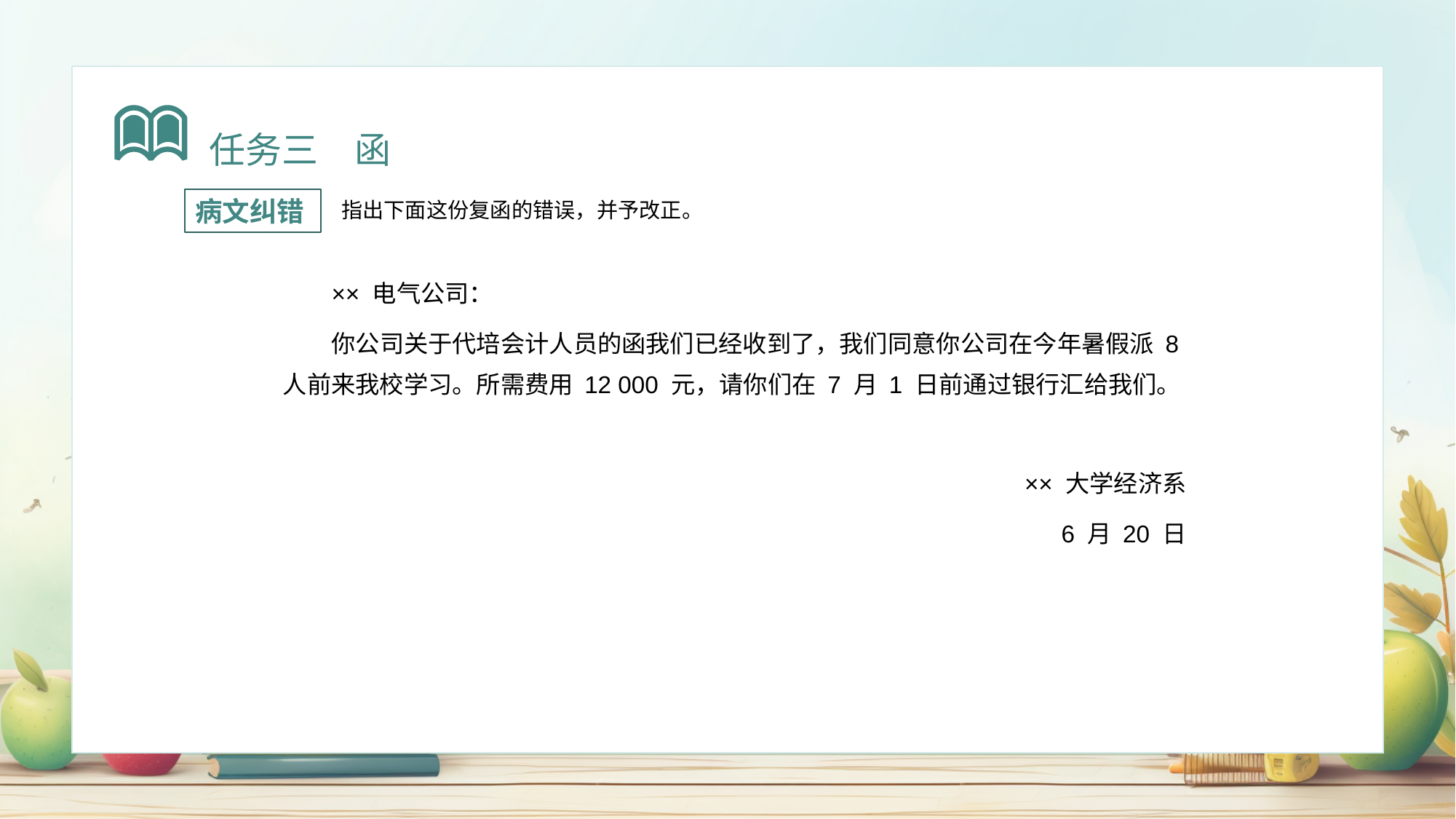

任务三　函

病文纠错
 指出下面这份复函的错误，并予改正。
×× 电气公司：
你公司关于代培会计人员的函我们已经收到了，我们同意你公司在今年暑假派 8 人前来我校学习。所需费用 12 000 元，请你们在 7 月 1 日前通过银行汇给我们。

×× 大学经济系
6 月 20 日